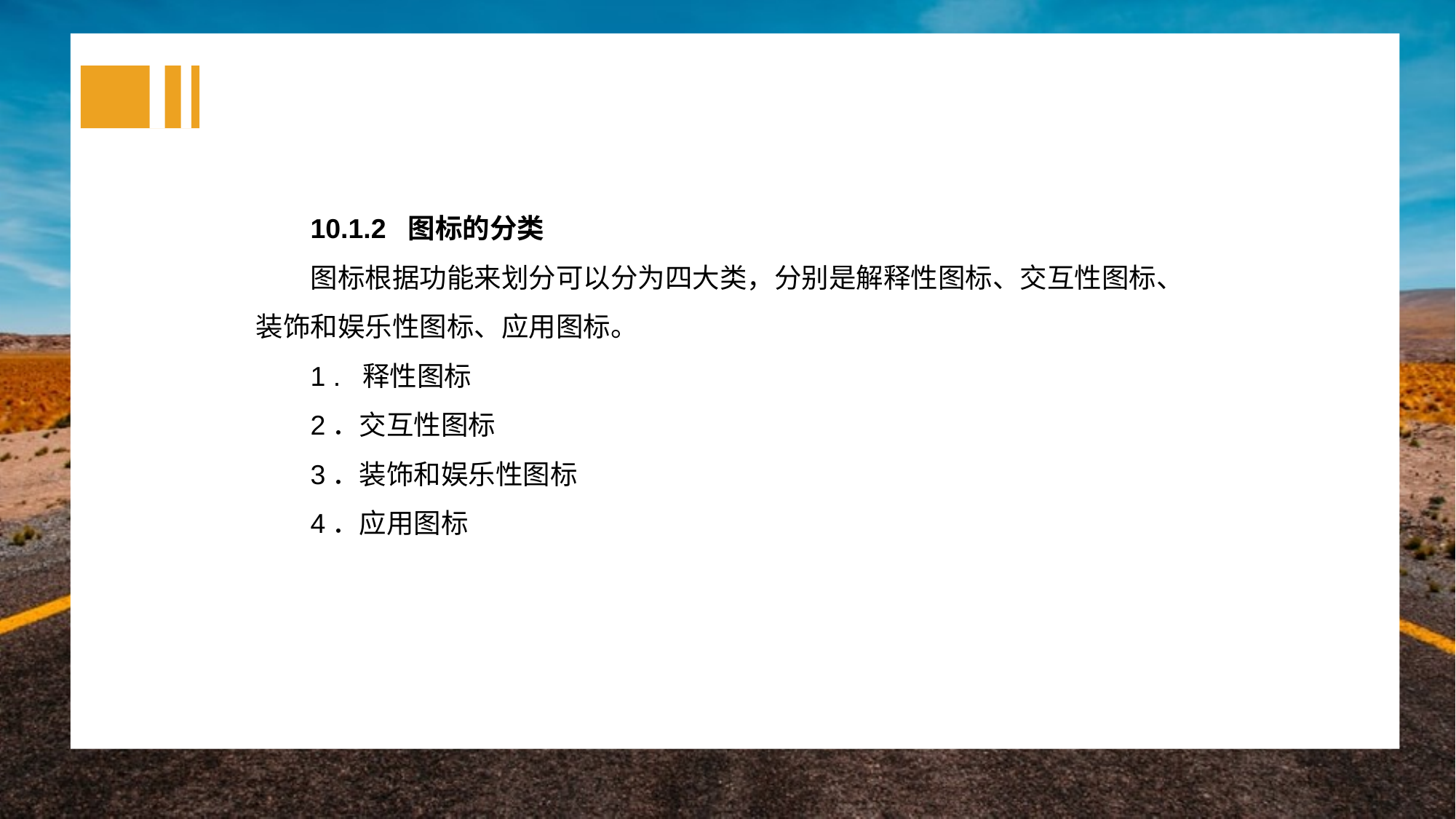

10.1.2  图标的分类
图标根据功能来划分可以分为四大类，分别是解释性图标、交互性图标、装饰和娱乐性图标、应用图标。
1 .  释性图标
2．交互性图标
3．装饰和娱乐性图标
4．应用图标